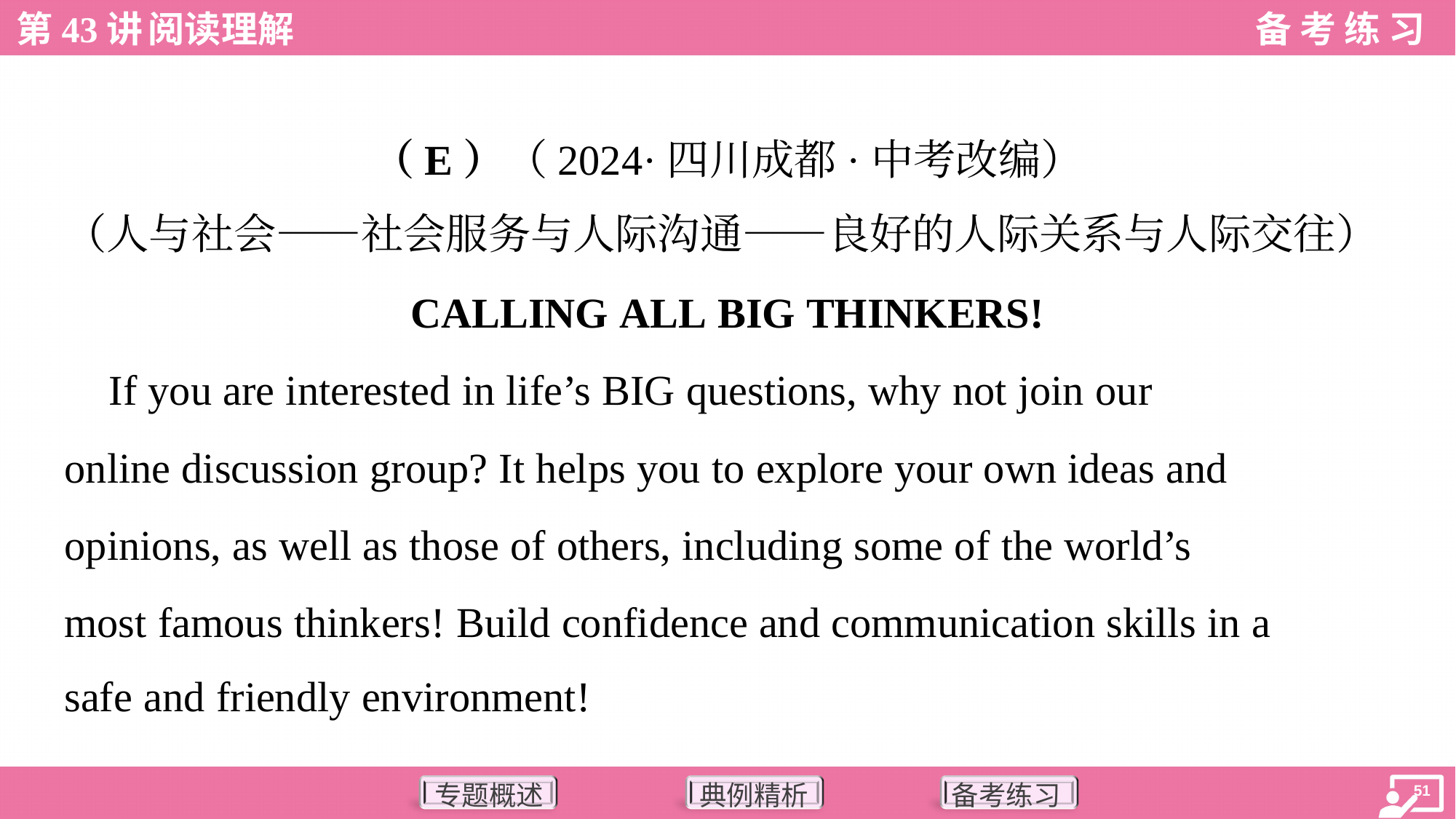

（E）（2024·四川成都·中考改编）
（人与社会——社会服务与人际沟通——良好的人际关系与人际交往）
CALLING ALL BIG THINKERS!
    If you are interested in life’s BIG questions, why not join our
online discussion group? It helps you to explore your own ideas and
opinions, as well as those of others, including some of the world’s
most famous thinkers! Build confidence and communication skills in a
safe and friendly environment!